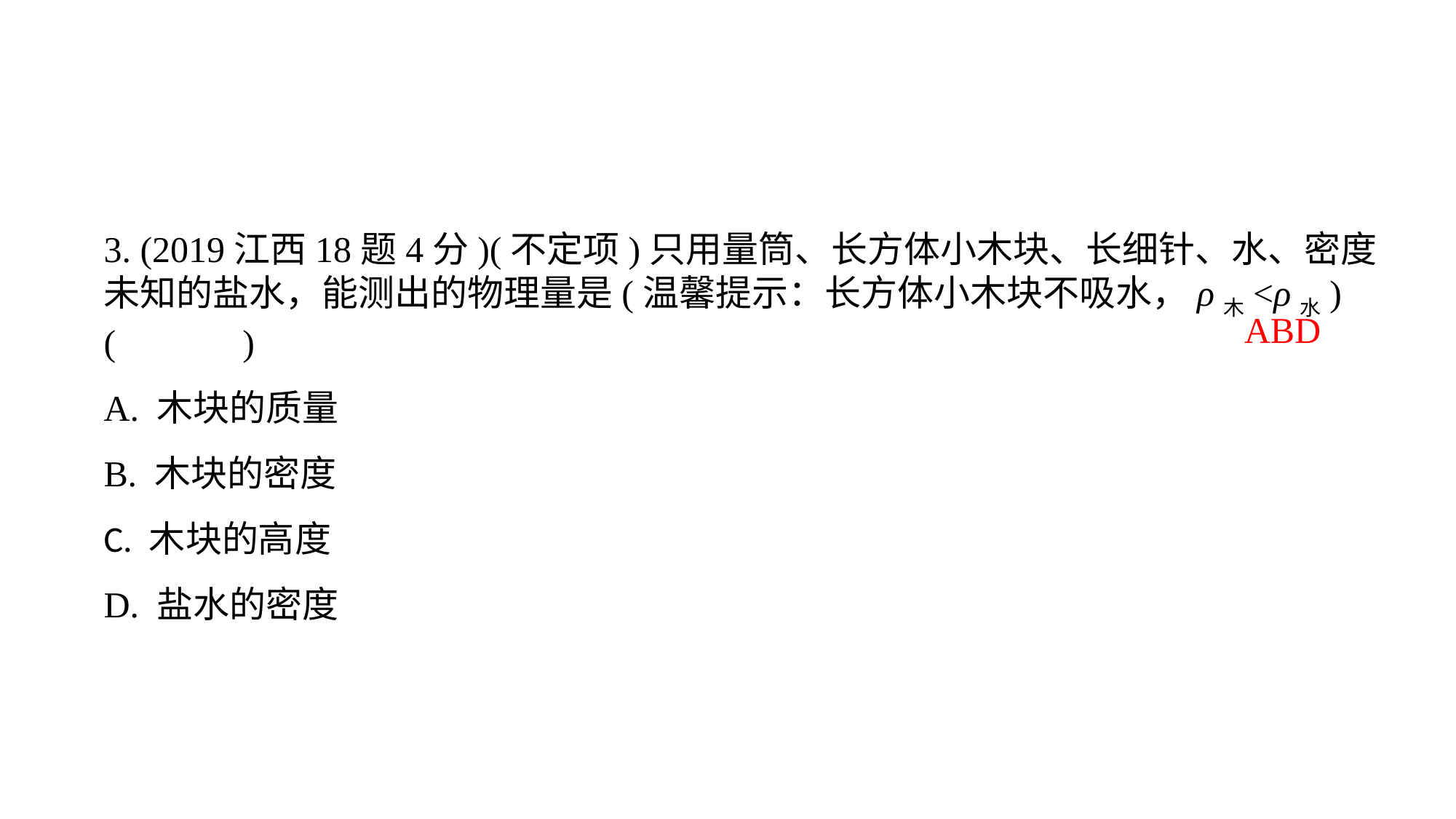

3. (2019江西18题4分)(不定项)只用量筒、长方体小木块、长细针、水、密度未知的盐水，能测出的物理量是(温馨提示：长方体小木块不吸水，ρ木<ρ水)(　　　)A. 木块的质量
B. 木块的密度C. 木块的高度
D. 盐水的密度
ABD